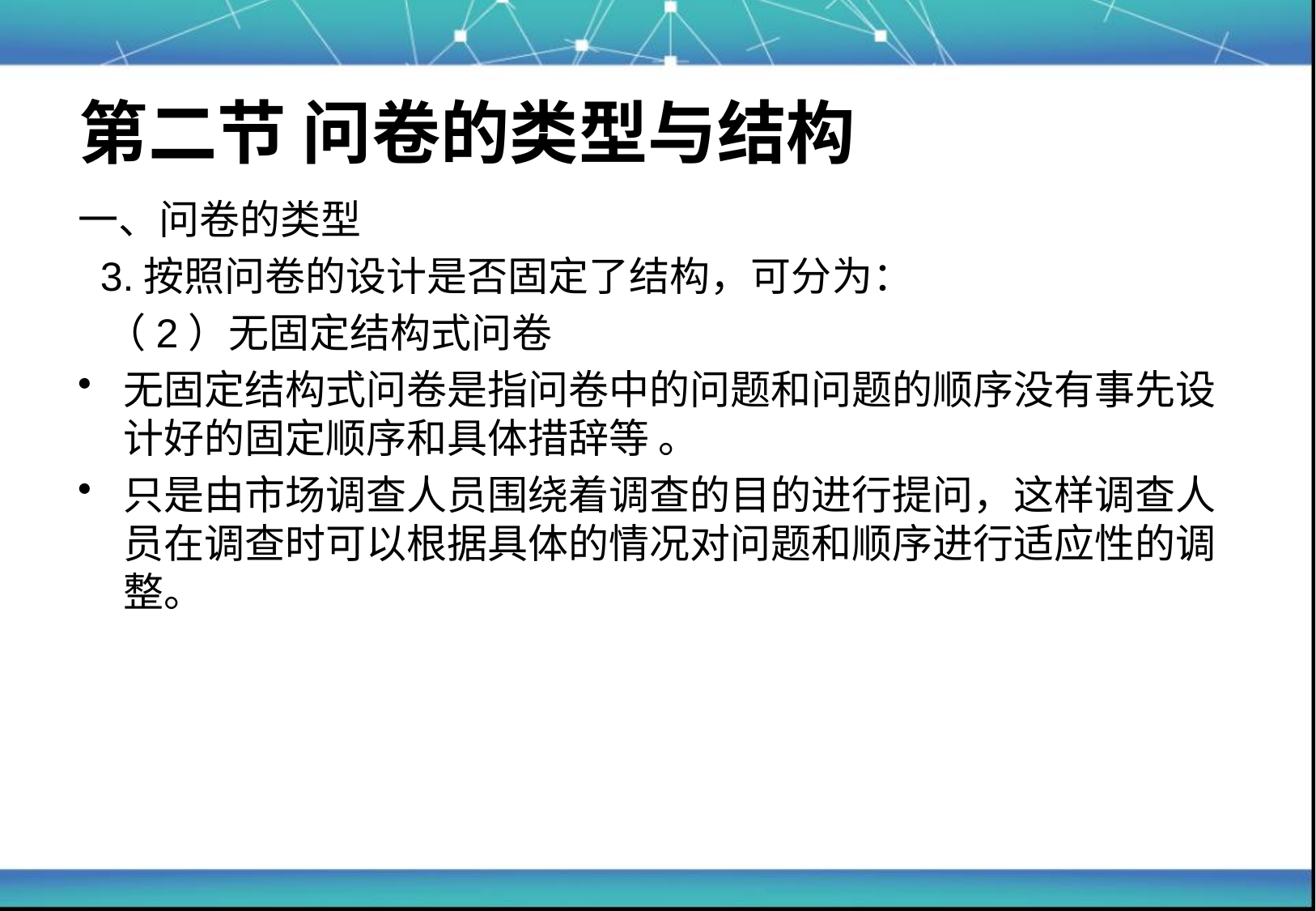

# 第二节 问卷的类型与结构
一、问卷的类型
  3.按照问卷的设计是否固定了结构，可分为：
  （2）无固定结构式问卷
无固定结构式问卷是指问卷中的问题和问题的顺序没有事先设计好的固定顺序和具体措辞等 。
只是由市场调查人员围绕着调查的目的进行提问，这样调查人员在调查时可以根据具体的情况对问题和顺序进行适应性的调整。